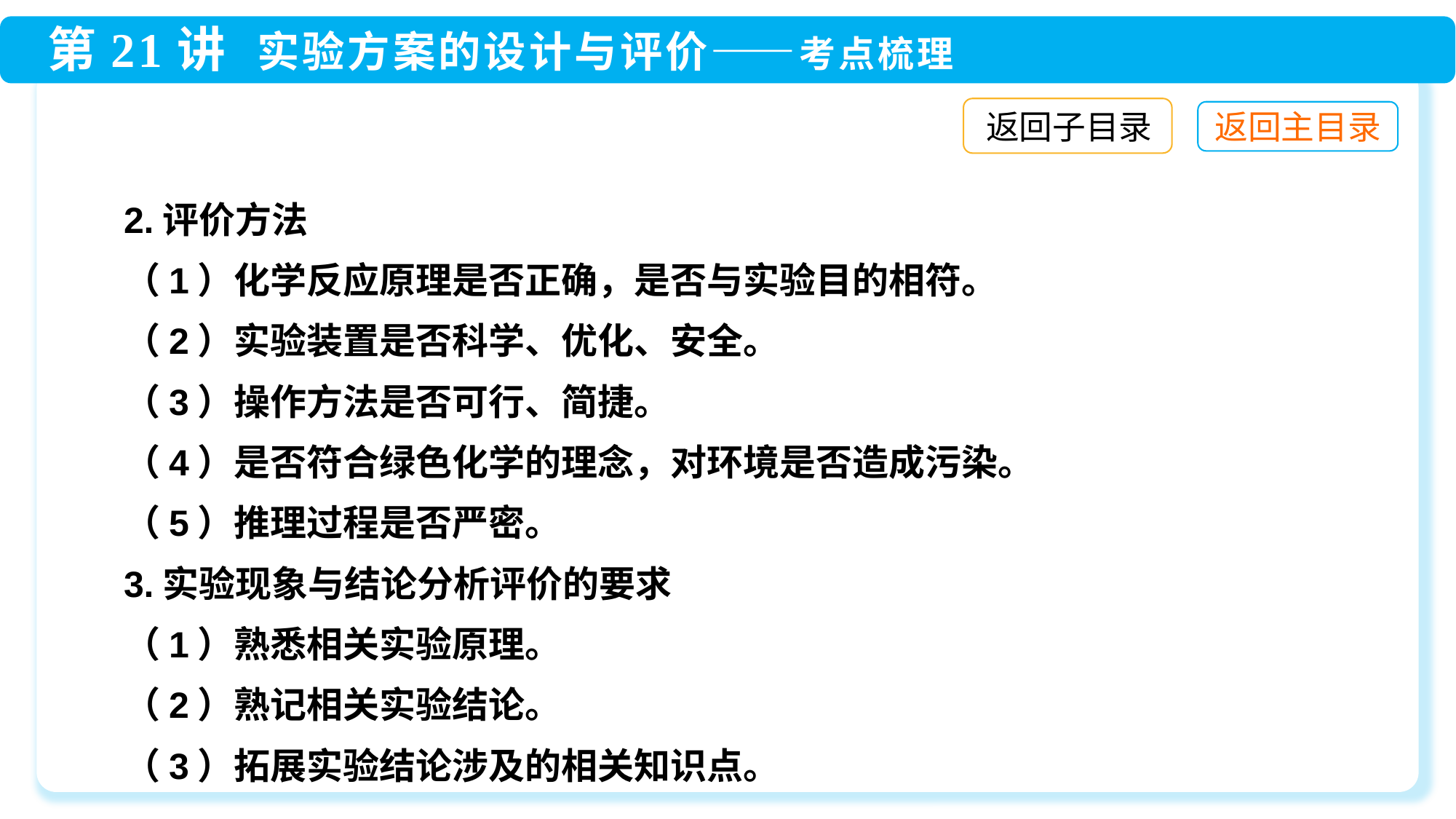

返回子目录
2.评价方法
（1）化学反应原理是否正确，是否与实验目的相符。
（2）实验装置是否科学、优化、安全。
（3）操作方法是否可行、简捷。
（4）是否符合绿色化学的理念，对环境是否造成污染。
（5）推理过程是否严密。
3.实验现象与结论分析评价的要求
（1）熟悉相关实验原理。
（2）熟记相关实验结论。
（3）拓展实验结论涉及的相关知识点。